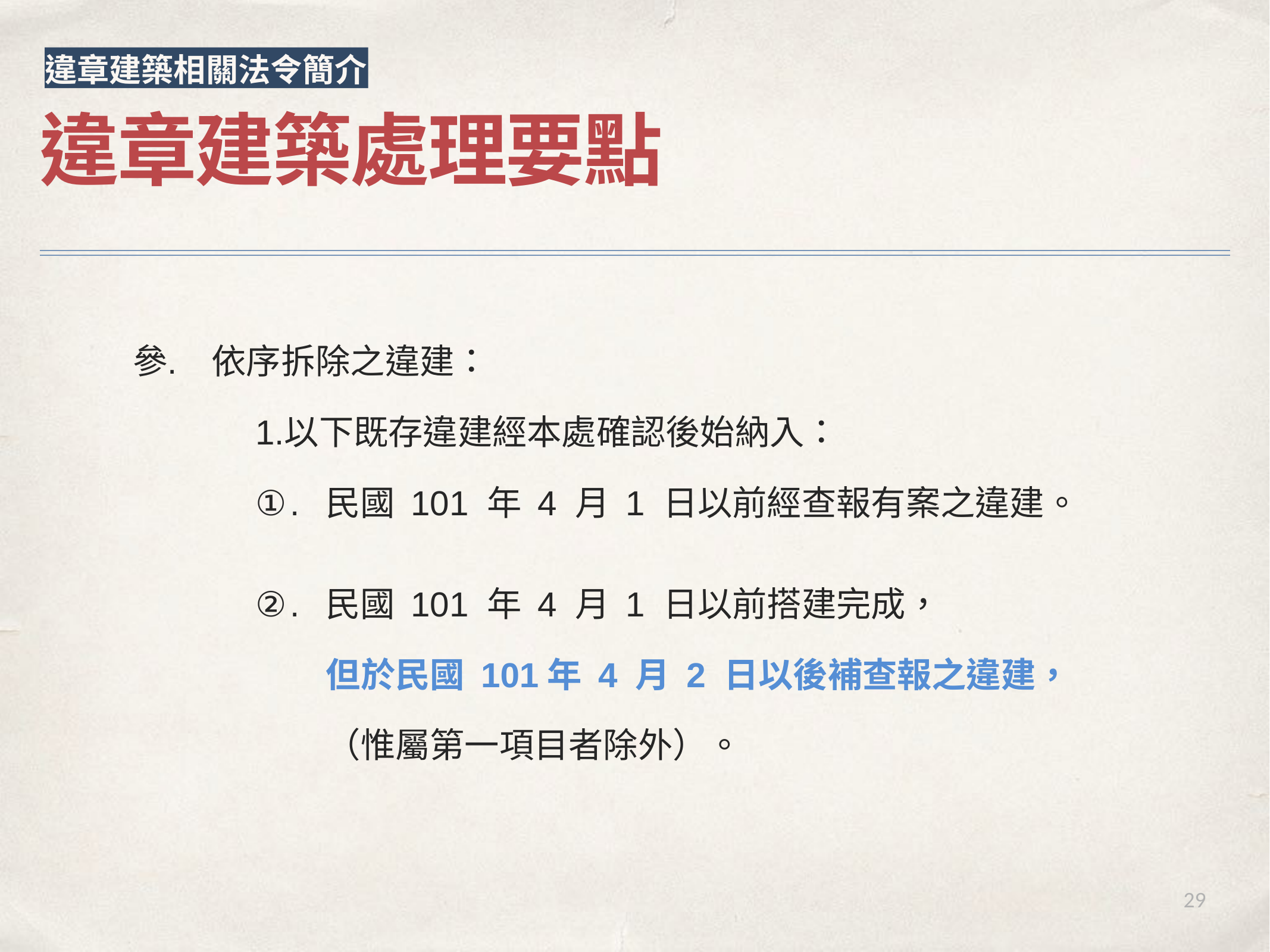

違章建築相關法令簡介
違章建築處理要點

依序拆除之違建：
以下既存違建經本處確認後始納入：
民國 101 年 4 月 1 日以前經查報有案之違建。

民國 101 年 4 月 1 日以前搭建完成，
但於民國 101年 4 月 2 日以後補查報之違建，
（惟屬第一項目者除外）。
29